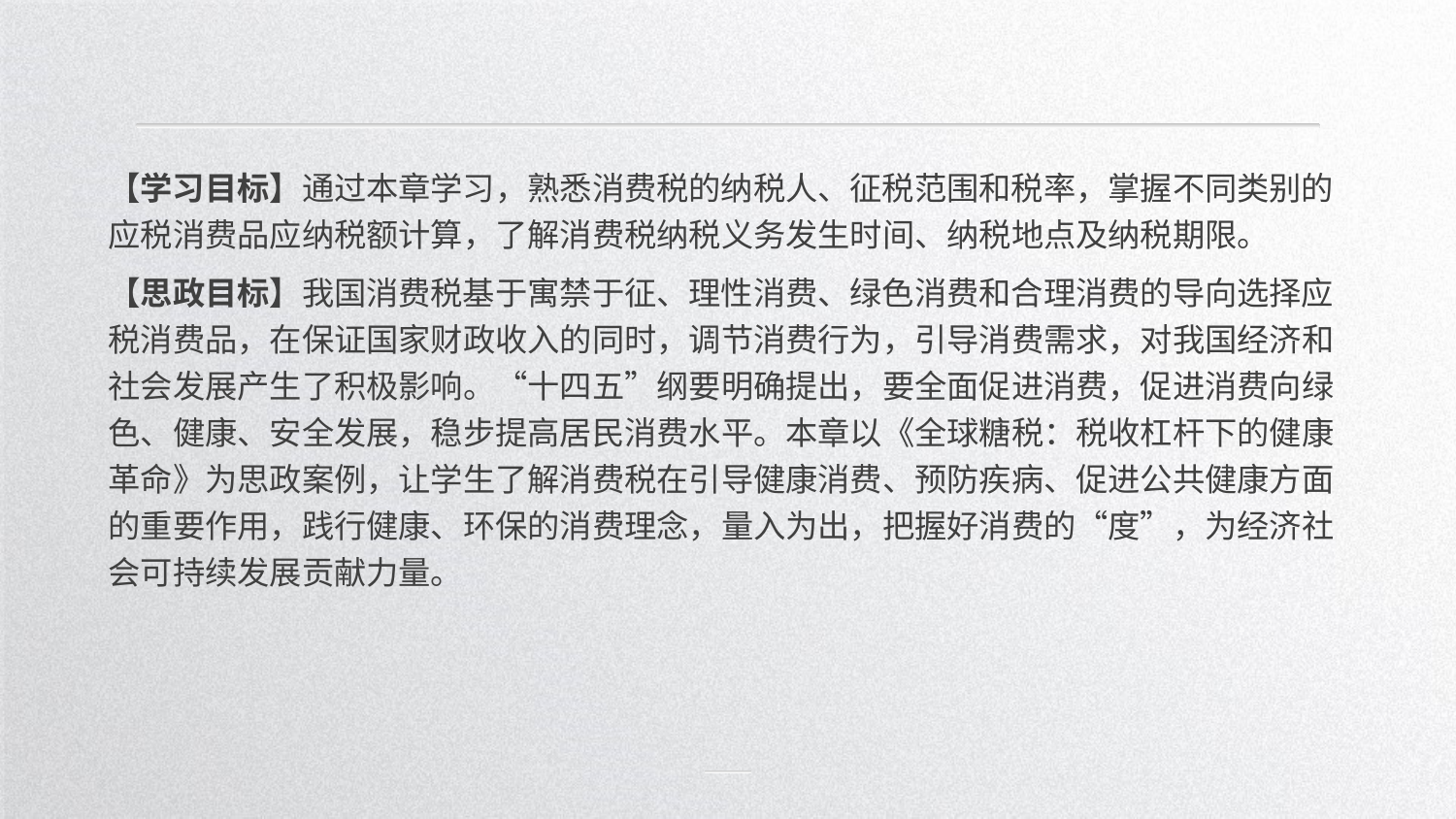

【学习目标】通过本章学习，熟悉消费税的纳税人、征税范围和税率，掌握不同类别的应税消费品应纳税额计算，了解消费税纳税义务发生时间、纳税地点及纳税期限。
【思政目标】我国消费税基于寓禁于征、理性消费、绿色消费和合理消费的导向选择应税消费品，在保证国家财政收入的同时，调节消费行为，引导消费需求，对我国经济和社会发展产生了积极影响。“十四五”纲要明确提出，要全面促进消费，促进消费向绿色、健康、安全发展，稳步提高居民消费水平。本章以《全球糖税：税收杠杆下的健康革命》为思政案例，让学生了解消费税在引导健康消费、预防疾病、促进公共健康方面的重要作用，践行健康、环保的消费理念，量入为出，把握好消费的“度”，为经济社会可持续发展贡献力量。